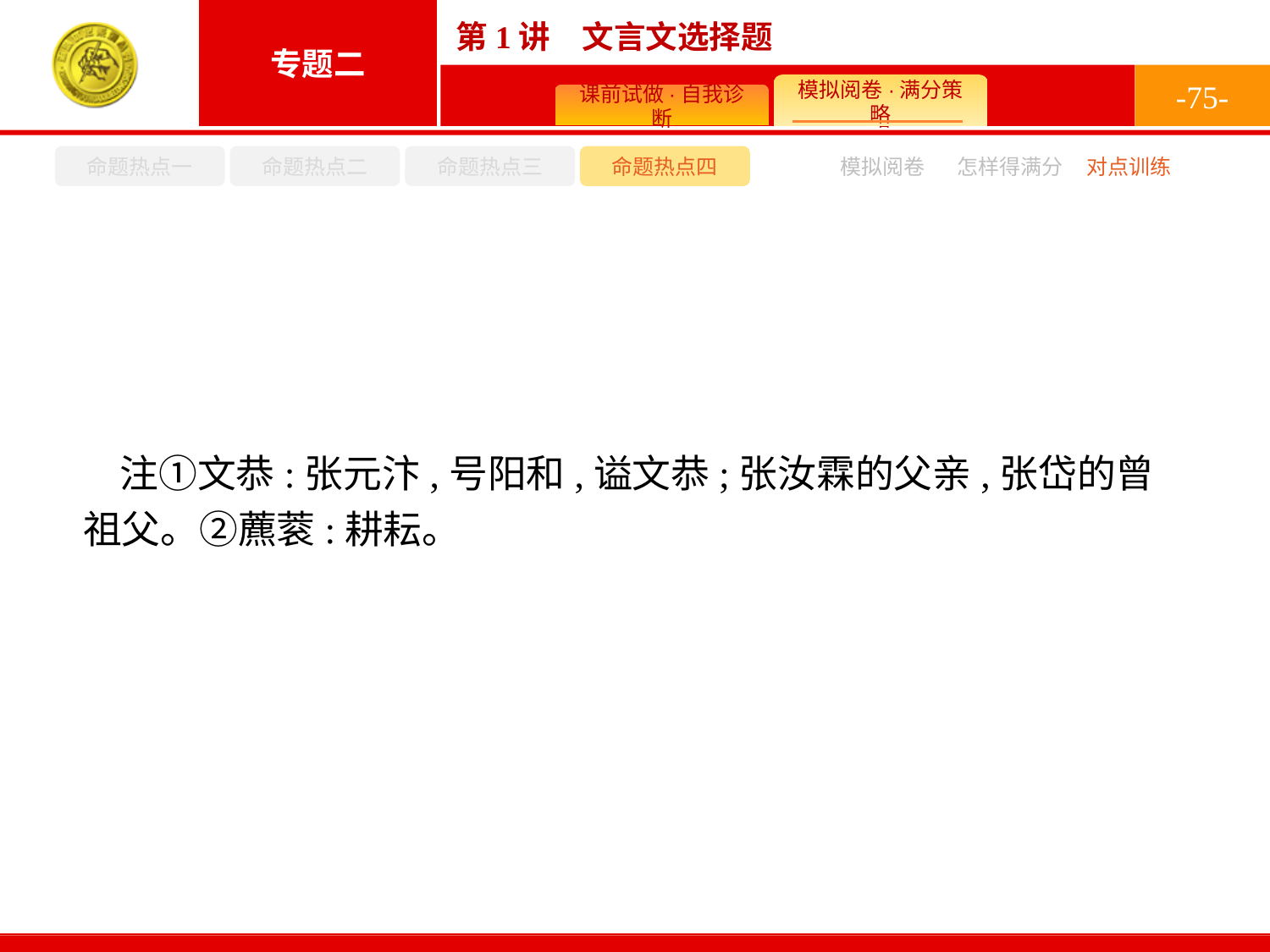

-75-
命题热点一
命题热点二
命题热点三
命题热点四
模拟阅卷
怎样得满分
对点训练
注①文恭:张元汴,号阳和,谥文恭;张汝霖的父亲,张岱的曾祖父。②藨蓘:耕耘。